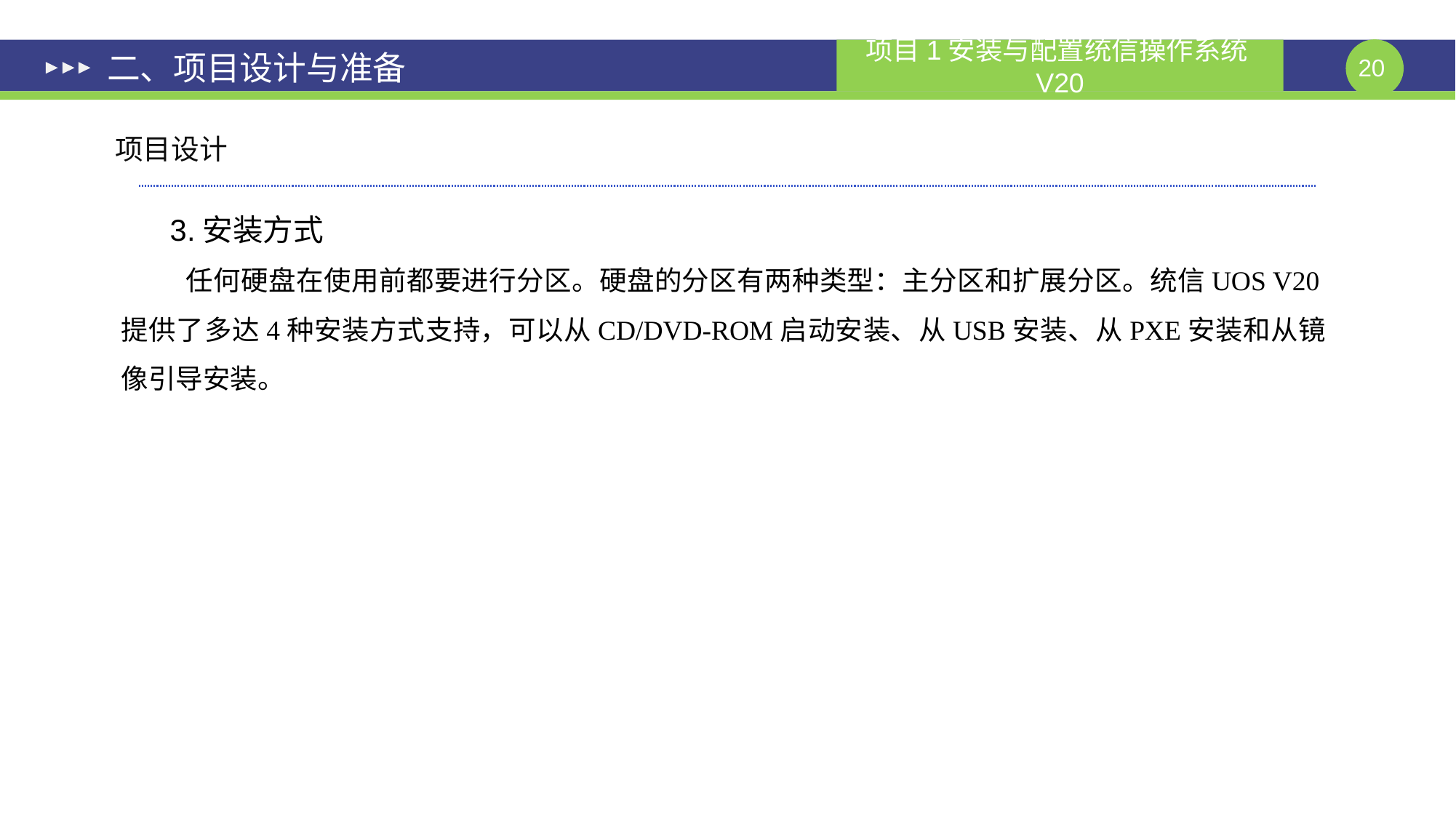

# 二、项目设计与准备
项目设计

  3.安装方式
    任何硬盘在使用前都要进行分区。硬盘的分区有两种类型：主分区和扩展分区。统信UOS V20提供了多达4种安装方式支持，可以从CD/DVD-ROM启动安装、从USB安装、从PXE安装和从镜像引导安装。